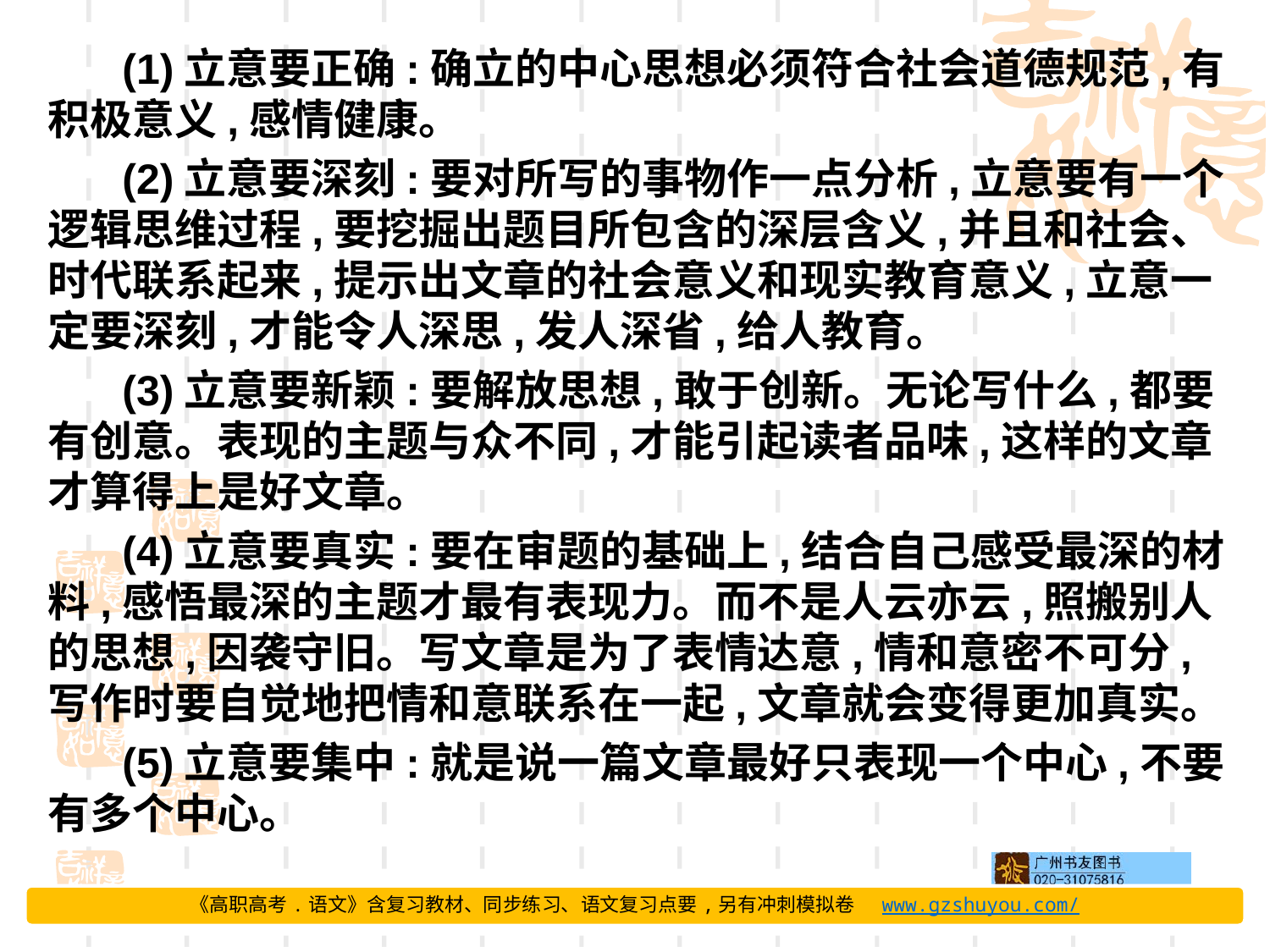

(1)立意要正确:确立的中心思想必须符合社会道德规范,有积极意义,感情健康。
(2)立意要深刻:要对所写的事物作一点分析,立意要有一个逻辑思维过程,要挖掘出题目所包含的深层含义,并且和社会、时代联系起来,提示出文章的社会意义和现实教育意义,立意一定要深刻,才能令人深思,发人深省,给人教育。
(3)立意要新颖:要解放思想,敢于创新。无论写什么,都要有创意。表现的主题与众不同,才能引起读者品味,这样的文章才算得上是好文章。
(4)立意要真实:要在审题的基础上,结合自己感受最深的材料,感悟最深的主题才最有表现力。而不是人云亦云,照搬别人的思想,因袭守旧。写文章是为了表情达意,情和意密不可分,写作时要自觉地把情和意联系在一起,文章就会变得更加真实。
(5)立意要集中:就是说一篇文章最好只表现一个中心,不要有多个中心。